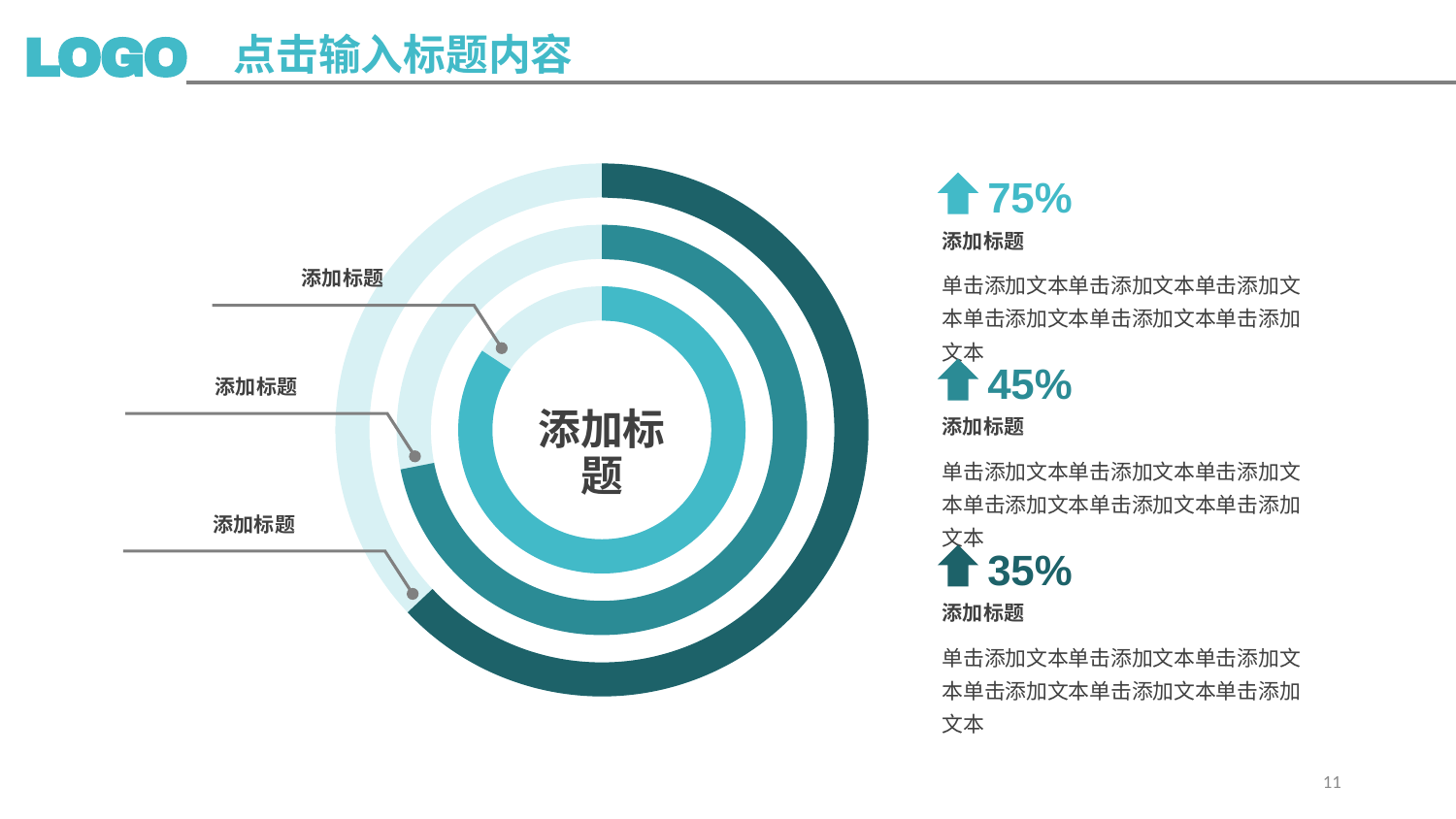

LOGO
点击输入标题内容

75%

添加标题

添加标题
单击添加文本单击添加文本单击添加文本单击添加文本单击添加文本单击添加文本

45%

添加标题
添加标题
添加标题

单击添加文本单击添加文本单击添加文本单击添加文本单击添加文本单击添加文本
添加标题
35%

添加标题
单击添加文本单击添加文本单击添加文本单击添加文本单击添加文本单击添加文本
11